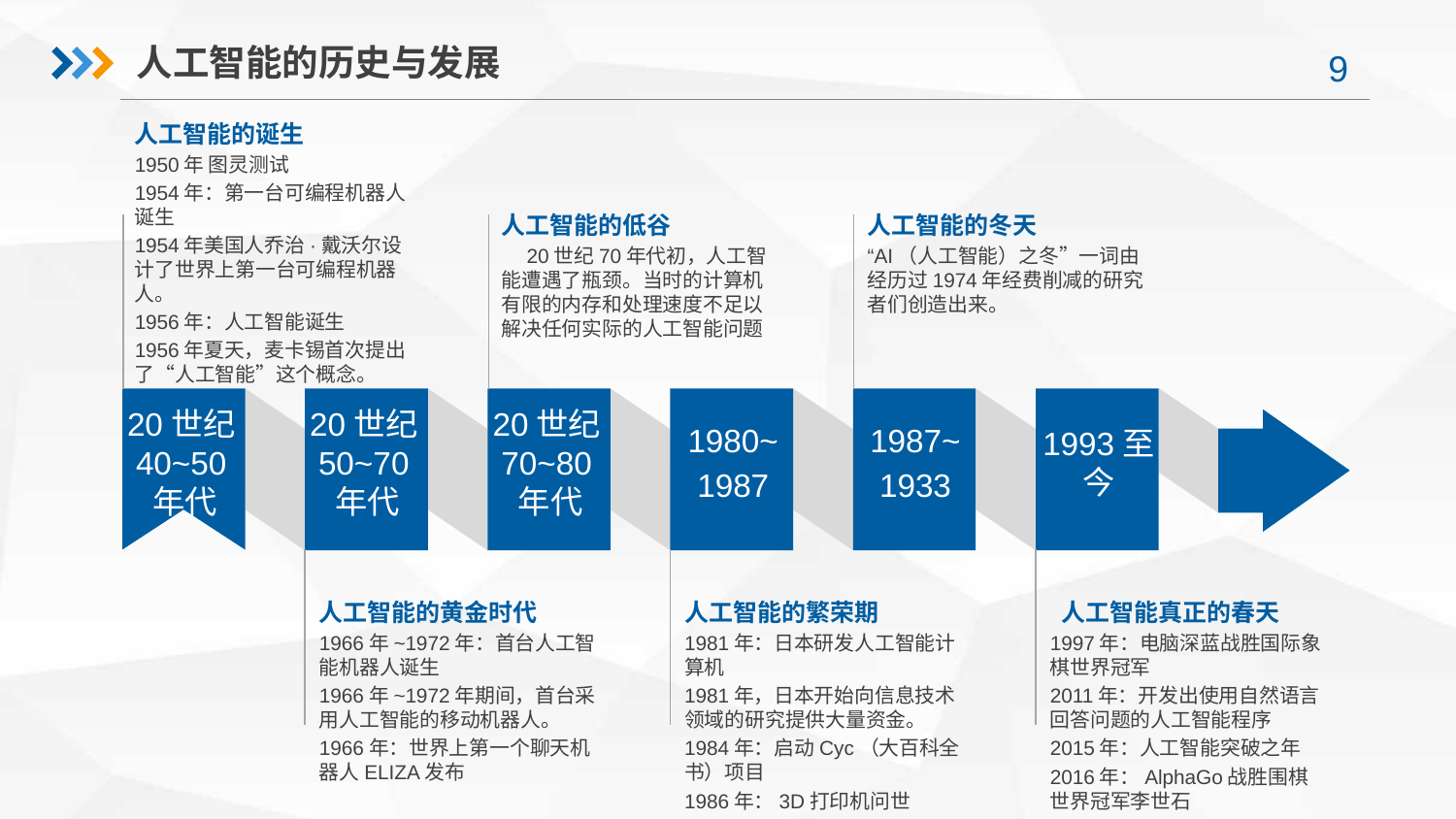

人工智能的历史与发展
人工智能的诞生
1950年 图灵测试
1954年：第一台可编程机器人诞生
1954年美国人乔治·戴沃尔设计了世界上第一台可编程机器人。
1956年：人工智能诞生
1956年夏天，麦卡锡首次提出了“人工智能”这个概念。
人工智能的低谷
　20世纪70年代初，人工智能遭遇了瓶颈。当时的计算机有限的内存和处理速度不足以解决任何实际的人工智能问题
人工智能的冬天
“AI（人工智能）之冬”一词由经历过1974年经费削减的研究者们创造出来。

20世纪40~50年代

20世纪50~70年代

20世纪70~80年代

1980~
1987

1987~
1933

1993至今

人工智能的黄金时代
1966年~1972年：首台人工智能机器人诞生
1966年~1972年期间，首台采用人工智能的移动机器人。
1966年：世界上第一个聊天机器人ELIZA发布

人工智能的繁荣期
1981年：日本研发人工智能计算机
1981年，日本开始向信息技术领域的研究提供大量资金。
1984年：启动Cyc（大百科全书）项目
1986年：3D打印机问世
 人工智能真正的春天
1997年：电脑深蓝战胜国际象棋世界冠军
2011年：开发出使用自然语言回答问题的人工智能程序
2015年：人工智能突破之年
2016年：AlphaGo战胜围棋世界冠军李世石